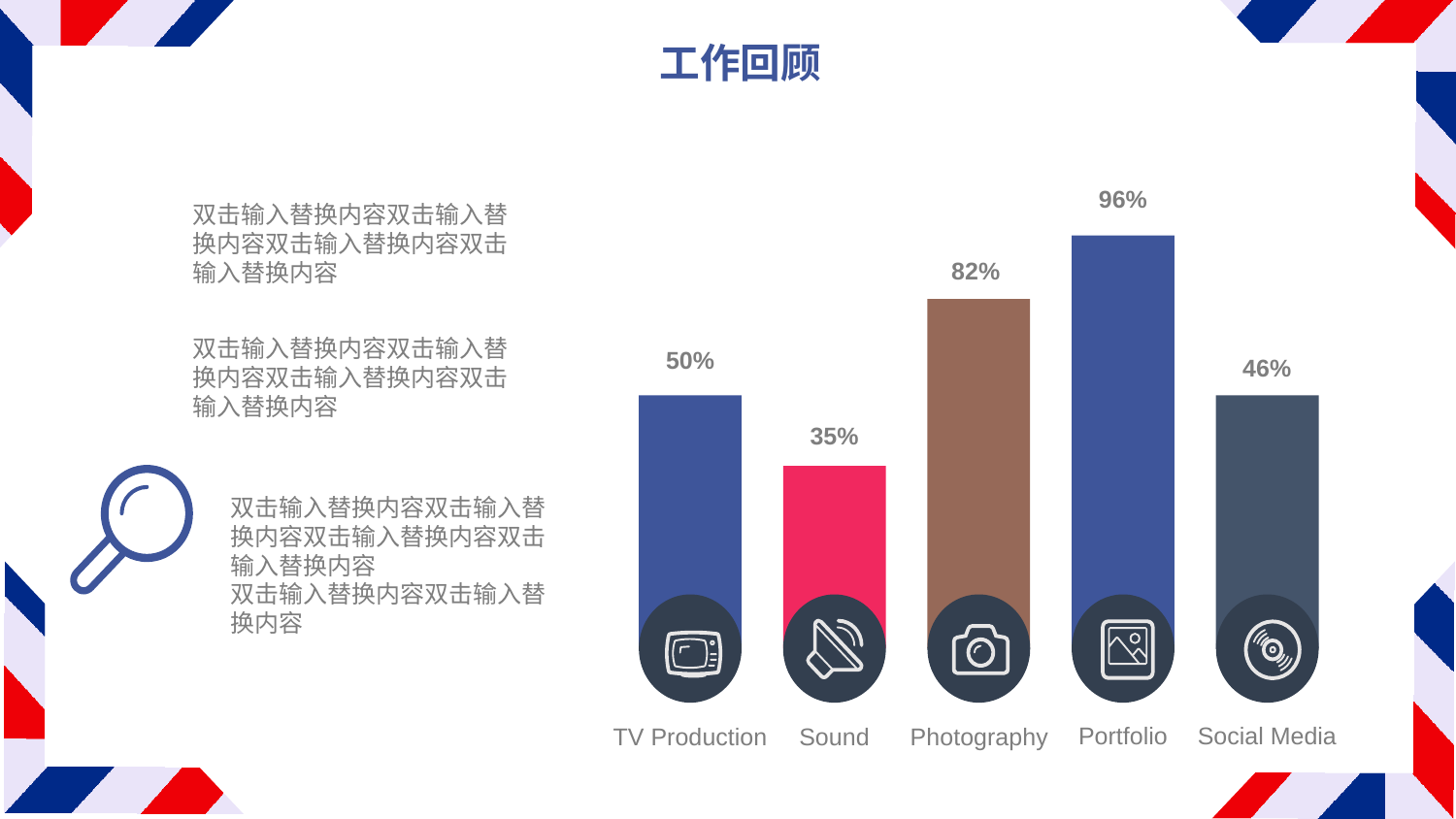

工作回顾
96%

82%

50%
46%

35%

Social Media
Portfolio
Photography
TV Production
Sound
双击输入替换内容双击输入替换内容双击输入替换内容双击输入替换内容
双击输入替换内容双击输入替换内容双击输入替换内容双击输入替换内容

双击输入替换内容双击输入替换内容双击输入替换内容双击输入替换内容
双击输入替换内容双击输入替换内容